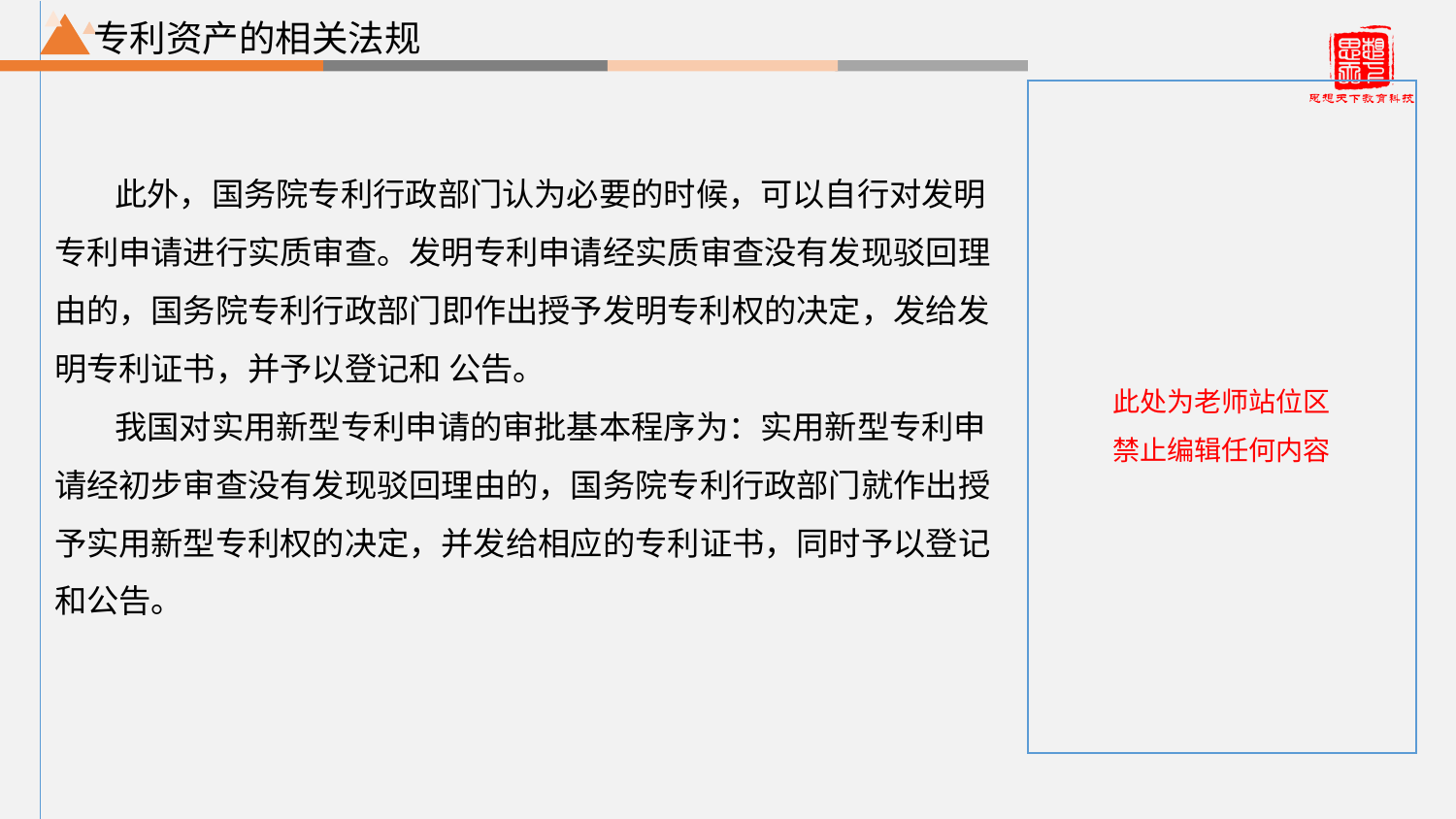

专利资产的相关法规
此外，国务院专利行政部门认为必要的时候，可以自行对发明专利申请进行实质审查。发明专利申请经实质审查没有发现驳回理由的，国务院专利行政部门即作出授予发明专利权的决定，发给发明专利证书，并予以登记和 公告。
我国对实用新型专利申请的审批基本程序为：实用新型专利申请经初步审查没有发现驳回理由的，国务院专利行政部门就作出授予实用新型专利权的决定，并发给相应的专利证书，同时予以登记和公告。
25